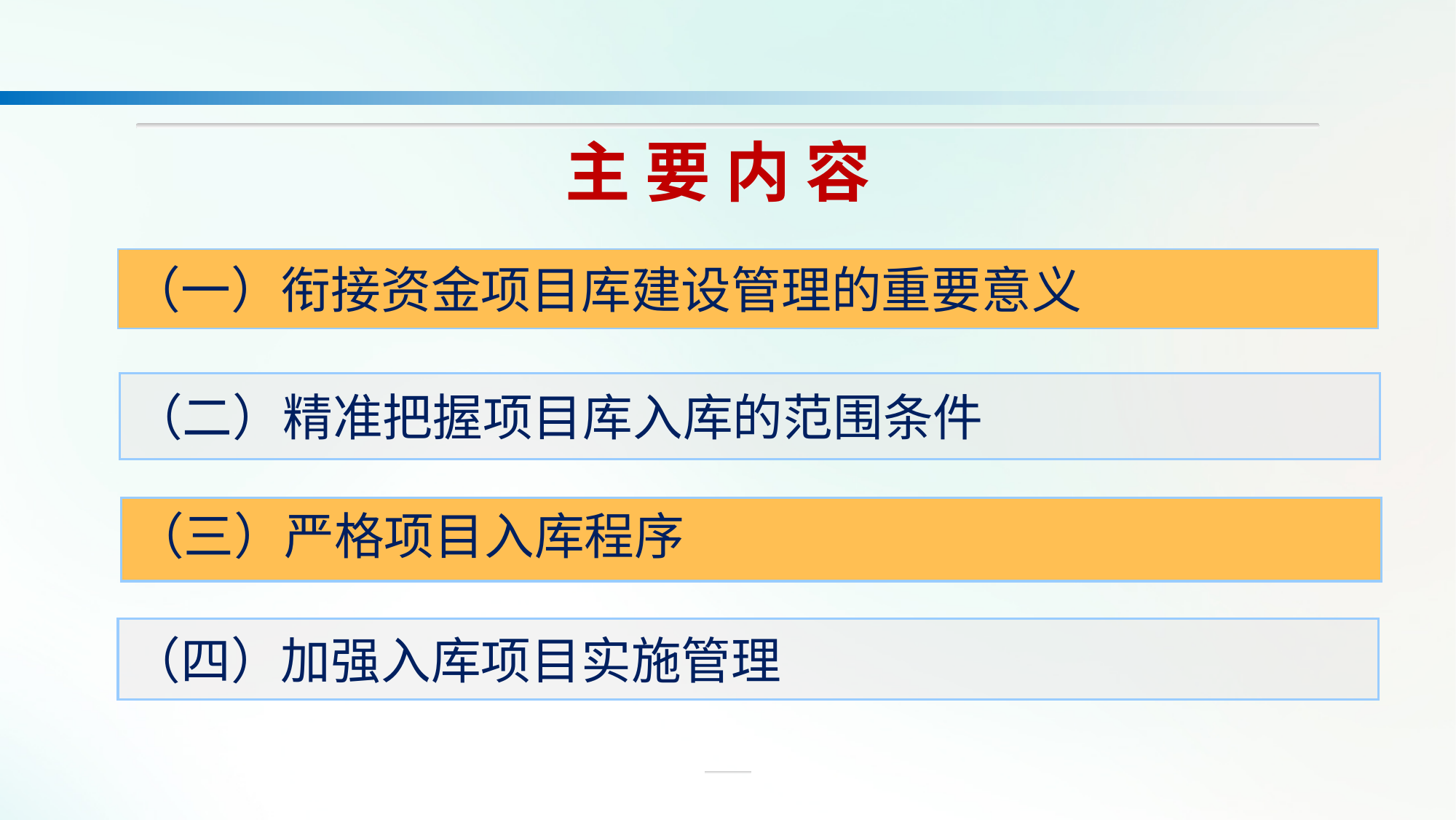

主 要 内 容
（一）衔接资金项目库建设管理的重要意义
（二）精准把握项目库入库的范围条件
（三）严格项目入库程序
（四）加强入库项目实施管理